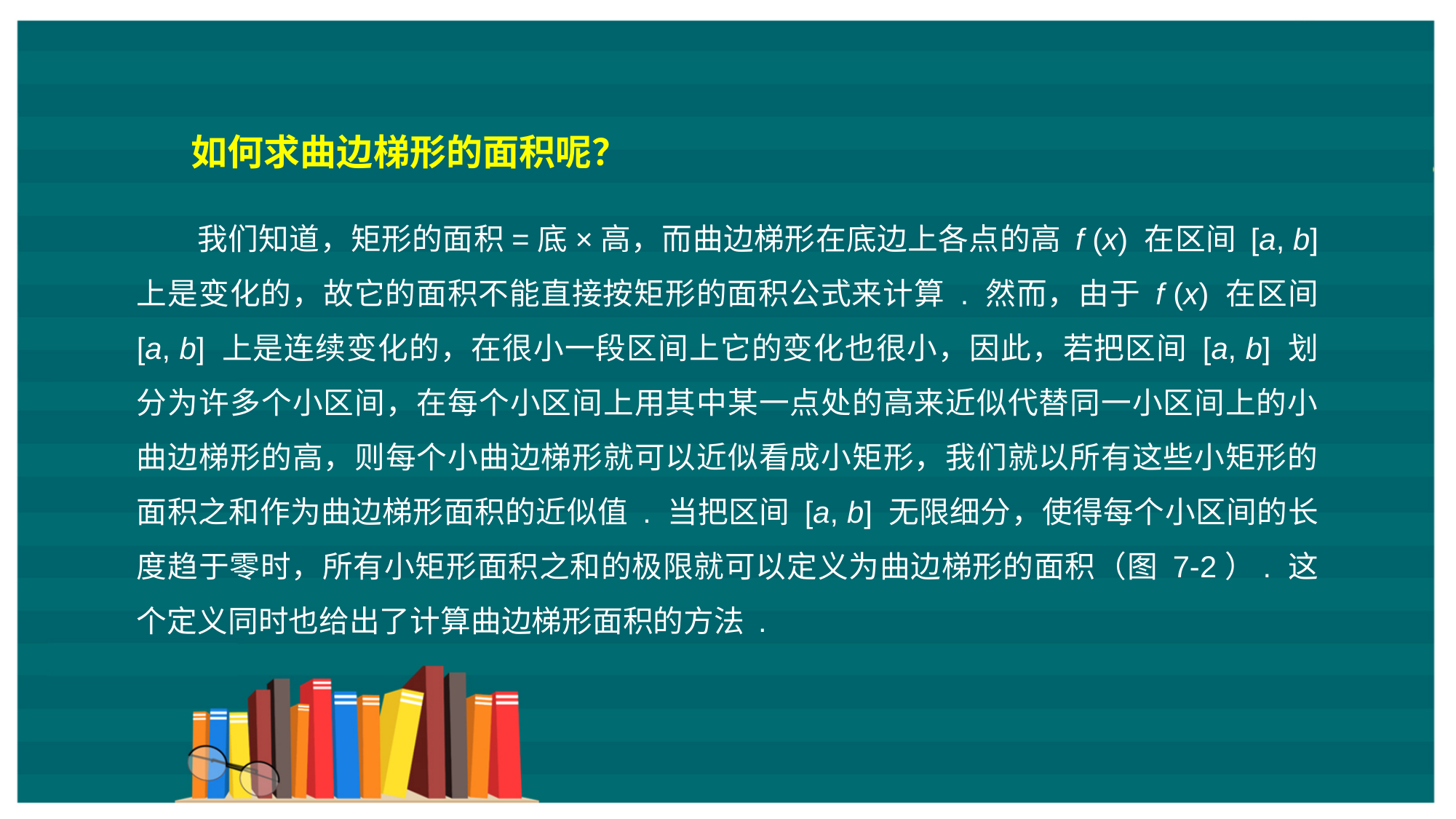

如何求曲边梯形的面积呢？
我们知道，矩形的面积=底×高，而曲边梯形在底边上各点的高 f (x) 在区间 [a, b] 上是变化的，故它的面积不能直接按矩形的面积公式来计算 . 然而，由于 f (x) 在区间 [a, b] 上是连续变化的，在很小一段区间上它的变化也很小，因此，若把区间 [a, b] 划分为许多个小区间，在每个小区间上用其中某一点处的高来近似代替同一小区间上的小曲边梯形的高，则每个小曲边梯形就可以近似看成小矩形，我们就以所有这些小矩形的面积之和作为曲边梯形面积的近似值 . 当把区间 [a, b] 无限细分，使得每个小区间的长度趋于零时，所有小矩形面积之和的极限就可以定义为曲边梯形的面积（图 7-2）. 这个定义同时也给出了计算曲边梯形面积的方法 .